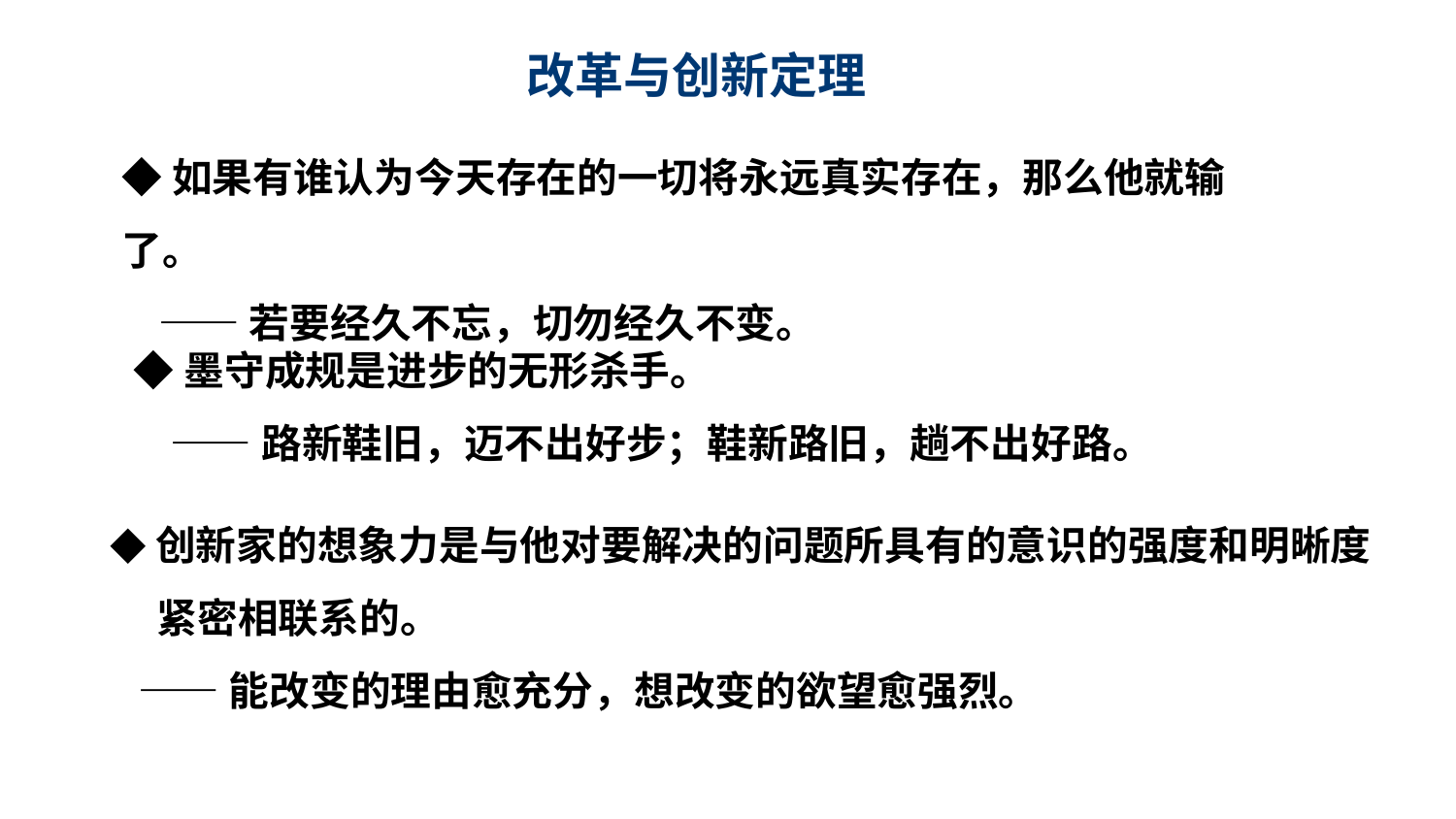

改革与创新定理
◆如果有谁认为今天存在的一切将永远真实存在，那么他就输了。
    ——若要经久不忘，切勿经久不变。
◆墨守成规是进步的无形杀手。
    ——路新鞋旧，迈不出好步；鞋新路旧，趟不出好路。
◆创新家的想象力是与他对要解决的问题所具有的意识的强度和明晰度
    紧密相联系的。
   ——能改变的理由愈充分，想改变的欲望愈强烈。